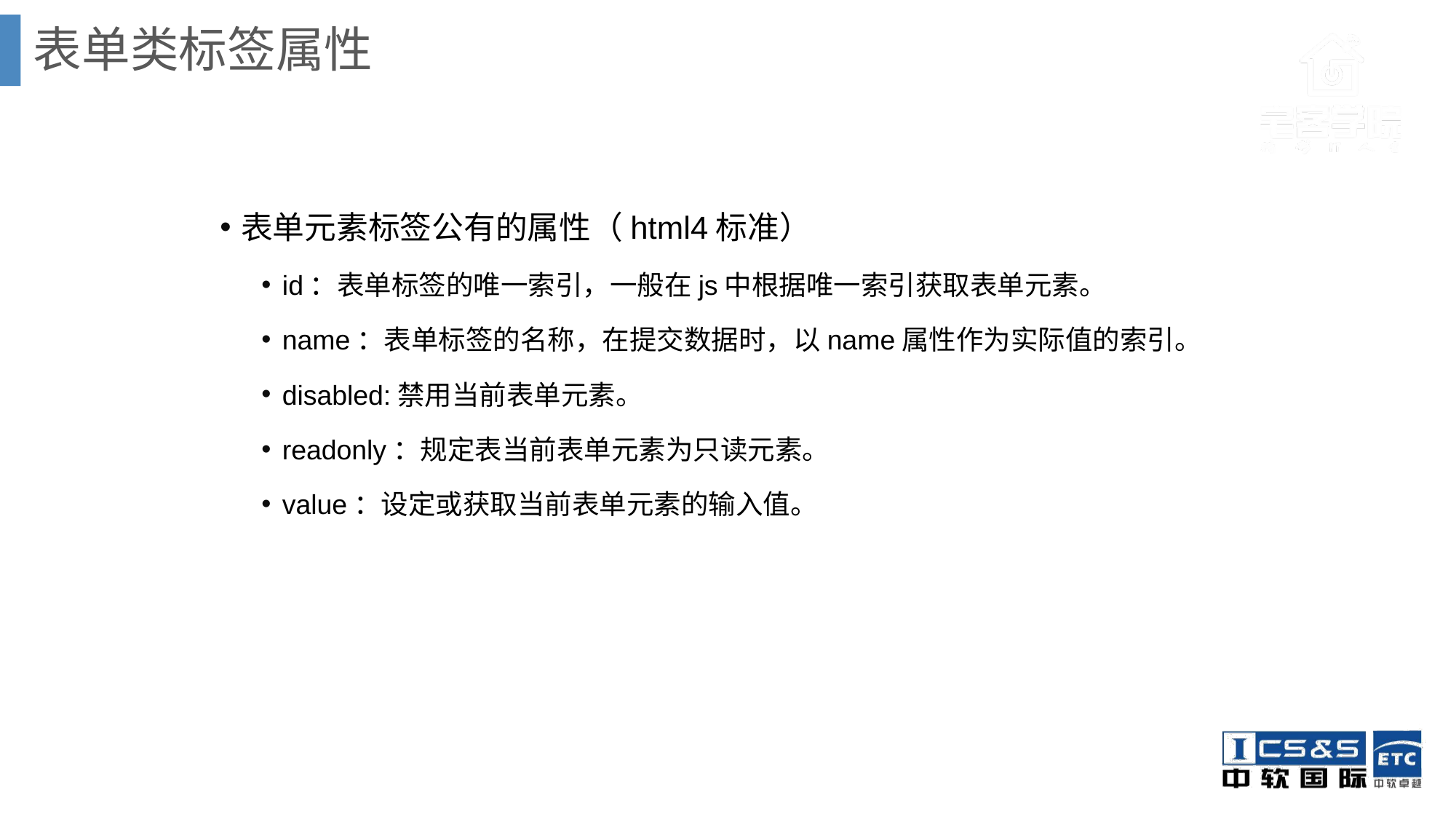

表单类标签属性
表单元素标签公有的属性（html4标准）
id：表单标签的唯一索引，一般在js中根据唯一索引获取表单元素。
name：表单标签的名称，在提交数据时，以name属性作为实际值的索引。
disabled:禁用当前表单元素。
readonly：规定表当前表单元素为只读元素。
value：设定或获取当前表单元素的输入值。